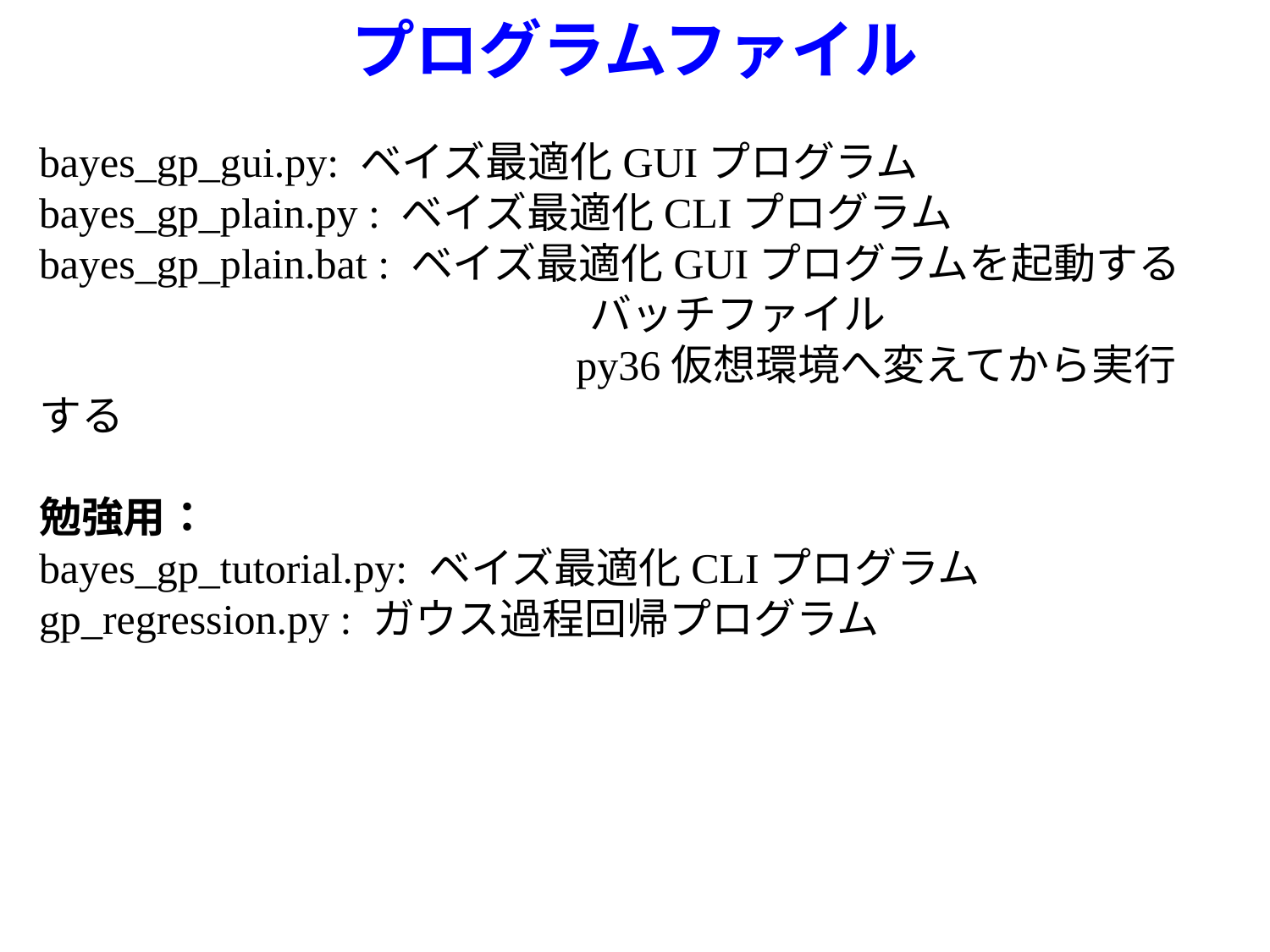

# プログラムファイル
bayes_gp_gui.py: ベイズ最適化GUIプログラム
bayes_gp_plain.py : ベイズ最適化CLIプログラム
bayes_gp_plain.bat : ベイズ最適化GUIプログラムを起動する
　　　　　　　　　　　　　バッチファイル
　　　　　　　　　　　　  py36仮想環境へ変えてから実行する

勉強用：
bayes_gp_tutorial.py: ベイズ最適化CLIプログラム
gp_regression.py : ガウス過程回帰プログラム